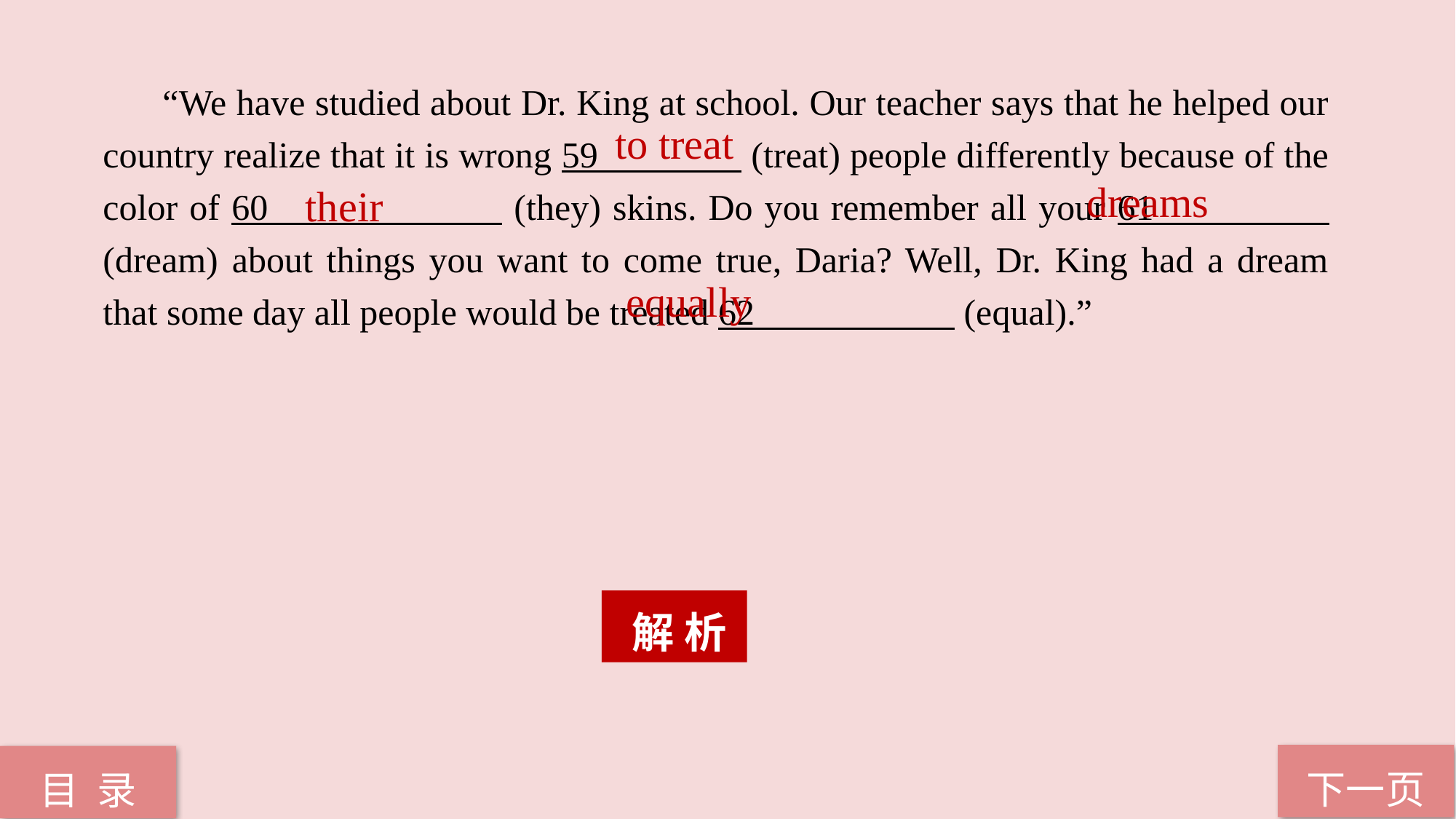

“We have studied about Dr. King at school. Our teacher says that he helped our country realize that it is wrong 59                (treat) people differently because of the color of 60                     (they) skins. Do you remember all your 61                (dream) about things you want to come true, Daria? Well, Dr. King had a dream that some day all people would be treated 62                       (equal).”
 to treat
 dreams
  their
equally
 解 析